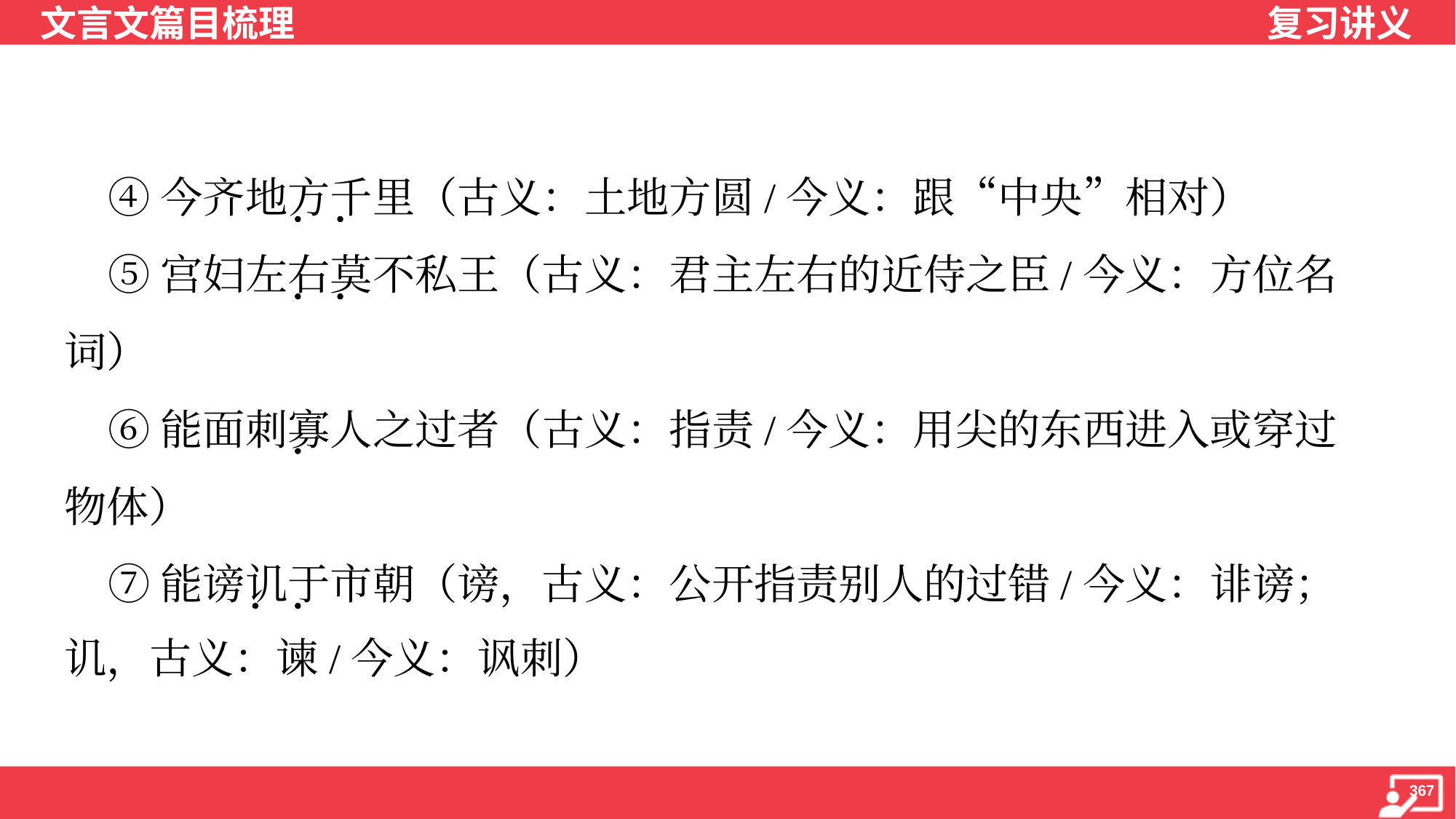

④今齐地方千里（古义：土地方圆/今义：跟“中央”相对）
    ⑤宫妇左右莫不私王（古义：君主左右的近侍之臣/今义：方位名
词）
    ⑥能面刺寡人之过者（古义：指责/今义：用尖的东西进入或穿过
物体）
    ⑦能谤讥于市朝（谤，古义：公开指责别人的过错/今义：诽谤；
讥，古义：谏/今义：讽刺）